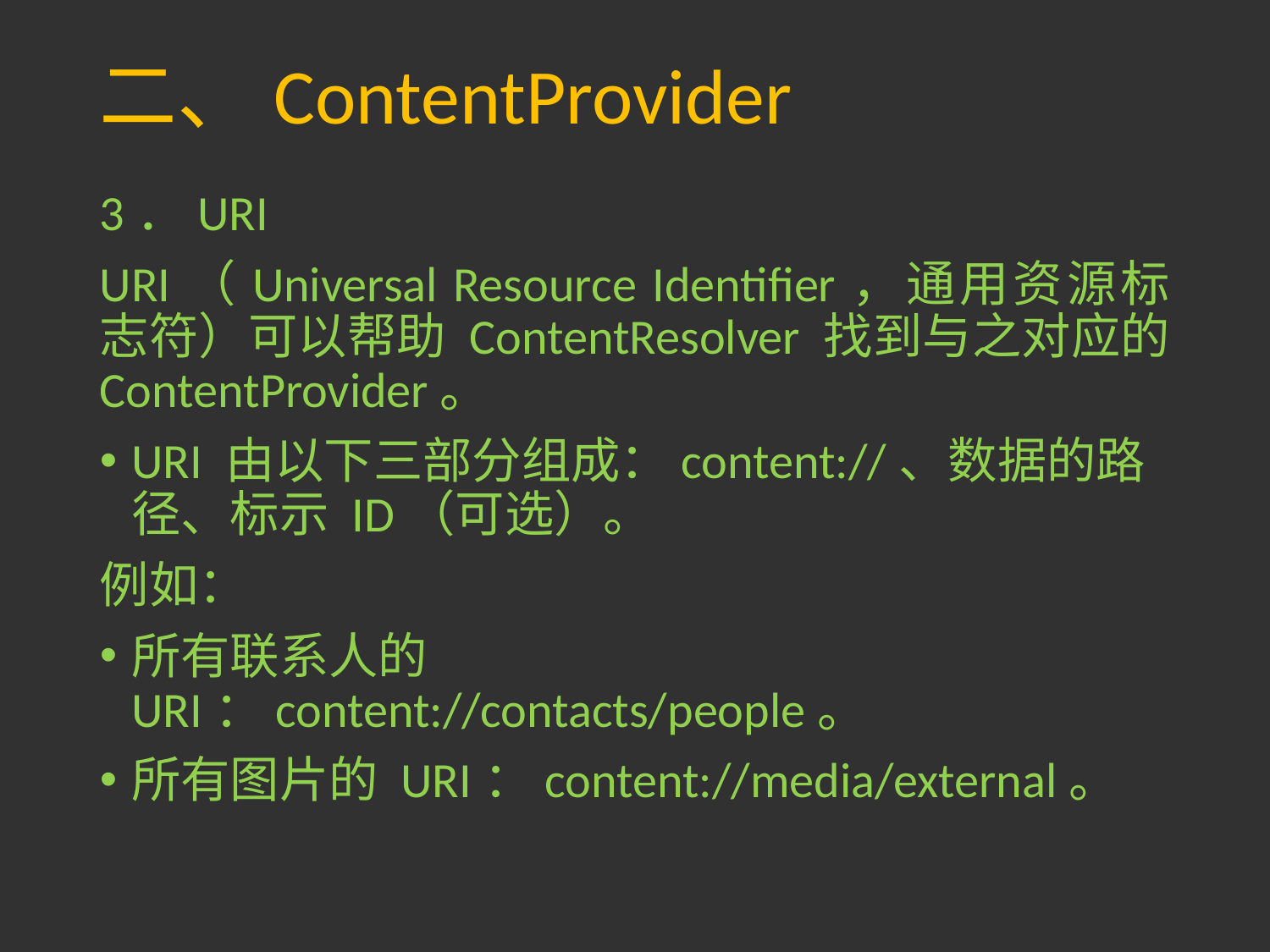

# 二、ContentProvider
3．URI
URI（Universal Resource Identifier，通用资源标志符）可以帮助 ContentResolver 找到与之对应的 ContentProvider。
URI 由以下三部分组成：content://、数据的路径、标示 ID（可选）。
例如：
所有联系人的 URI：content://contacts/people。
所有图片的 URI：content://media/external。